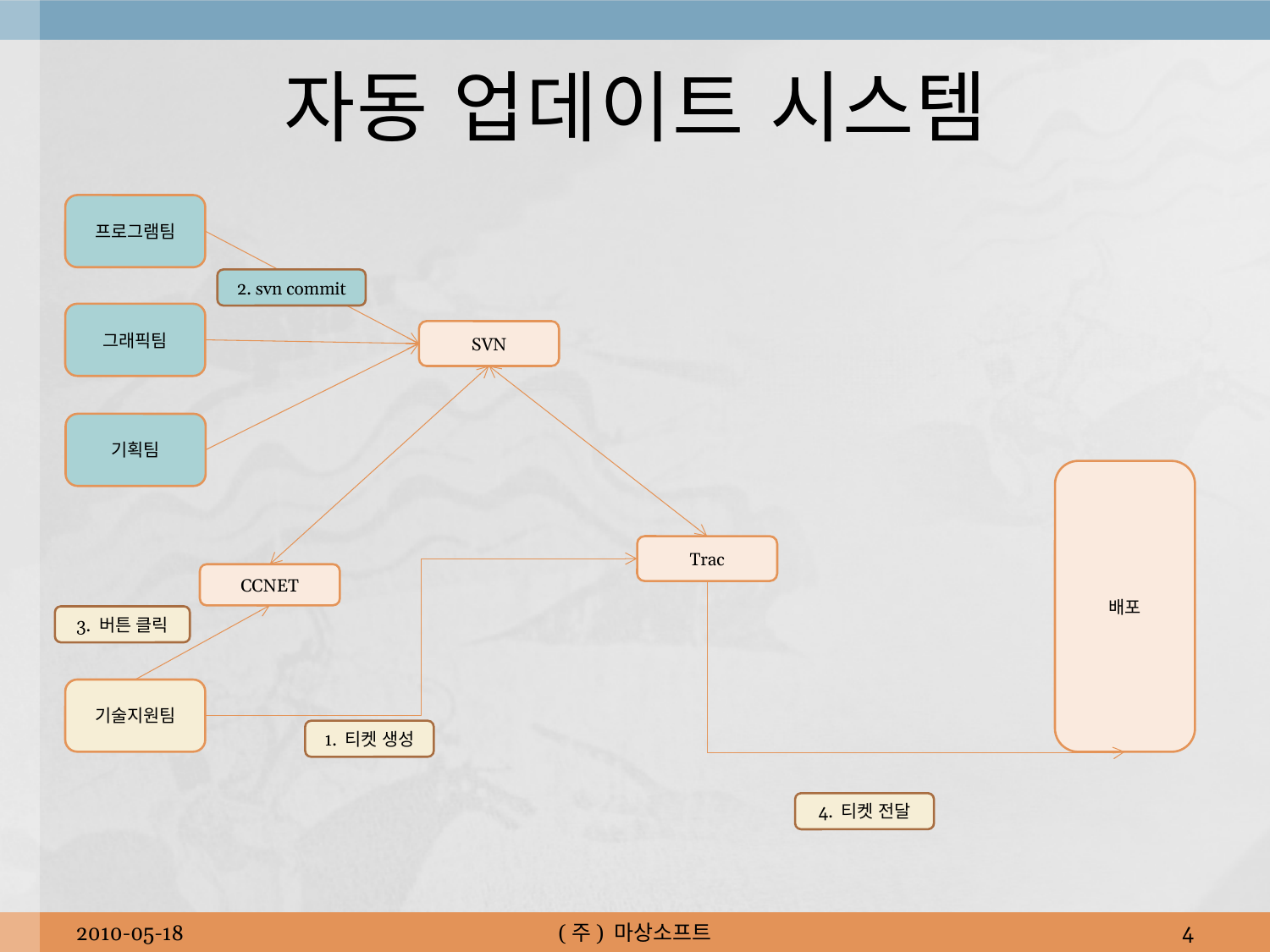

# 자동 업데이트 시스템
프로그램팀
2. svn commit
그래픽팀
SVN
기획팀
배포
Trac
CCNET
3. 버튼 클릭
기술지원팀
1. 티켓 생성
4. 티켓 전달
2010-05-18
(주) 마상소프트
4